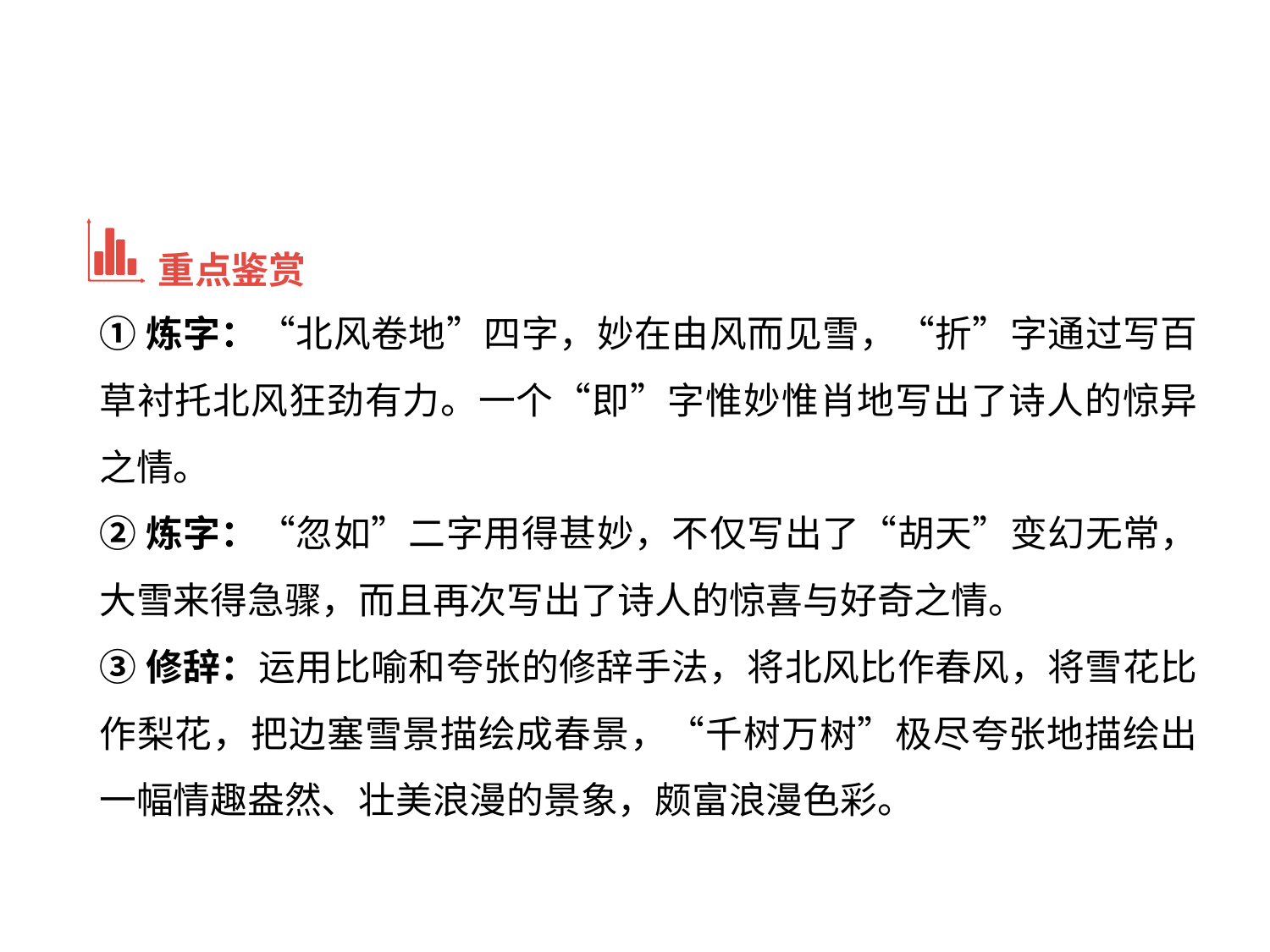

重点鉴赏
①炼字：“北风卷地”四字，妙在由风而见雪，“折”字通过写百草衬托北风狂劲有力。一个“即”字惟妙惟肖地写出了诗人的惊异之情。
②炼字：“忽如”二字用得甚妙，不仅写出了“胡天”变幻无常，大雪来得急骤，而且再次写出了诗人的惊喜与好奇之情。
③修辞：运用比喻和夸张的修辞手法，将北风比作春风，将雪花比作梨花，把边塞雪景描绘成春景，“千树万树”极尽夸张地描绘出一幅情趣盎然、壮美浪漫的景象，颇富浪漫色彩。